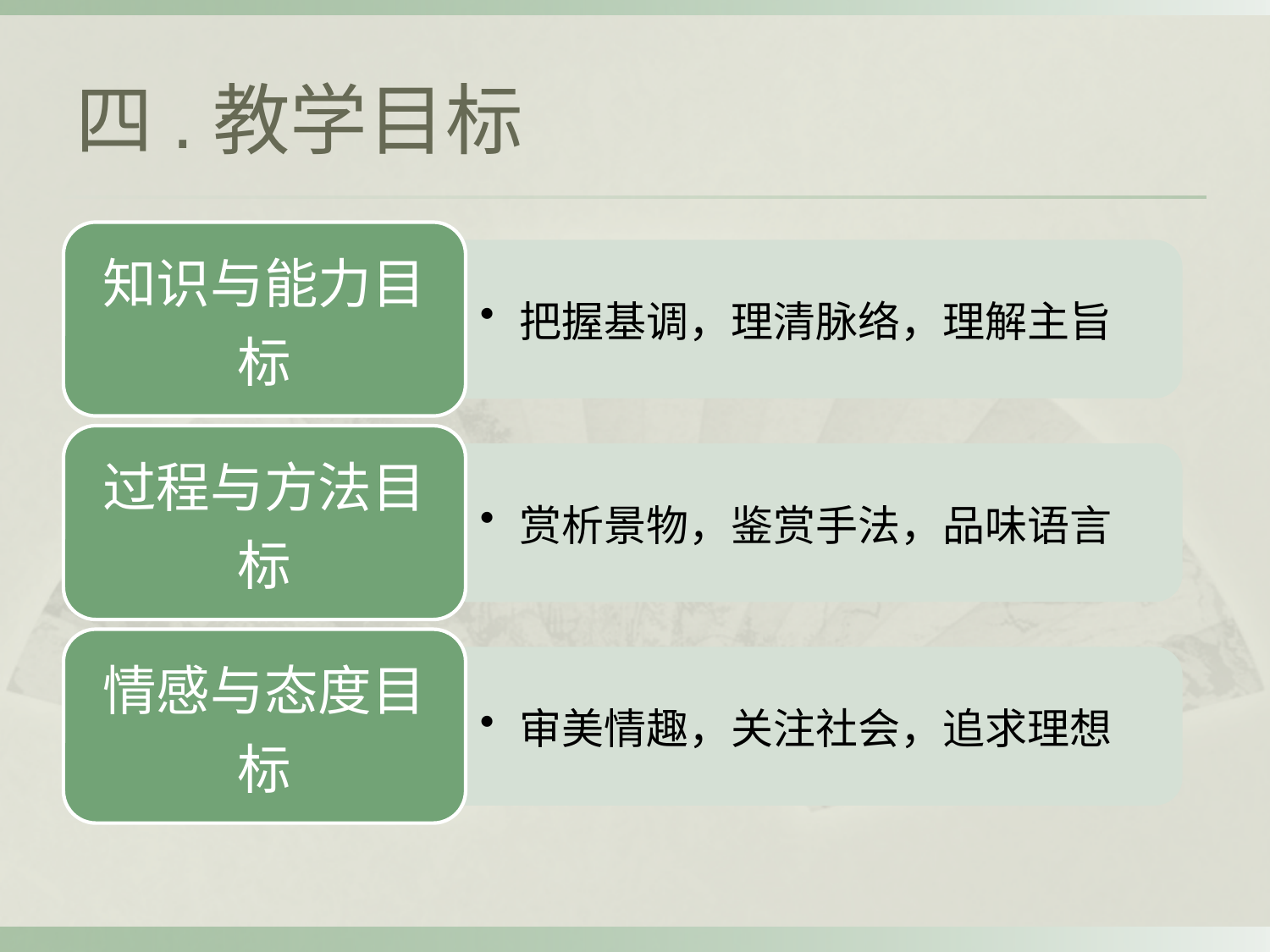

# 四.教学目标
知识与能力目标
把握基调，理清脉络，理解主旨
过程与方法目标
赏析景物，鉴赏手法，品味语言
情感与态度目标
审美情趣，关注社会，追求理想